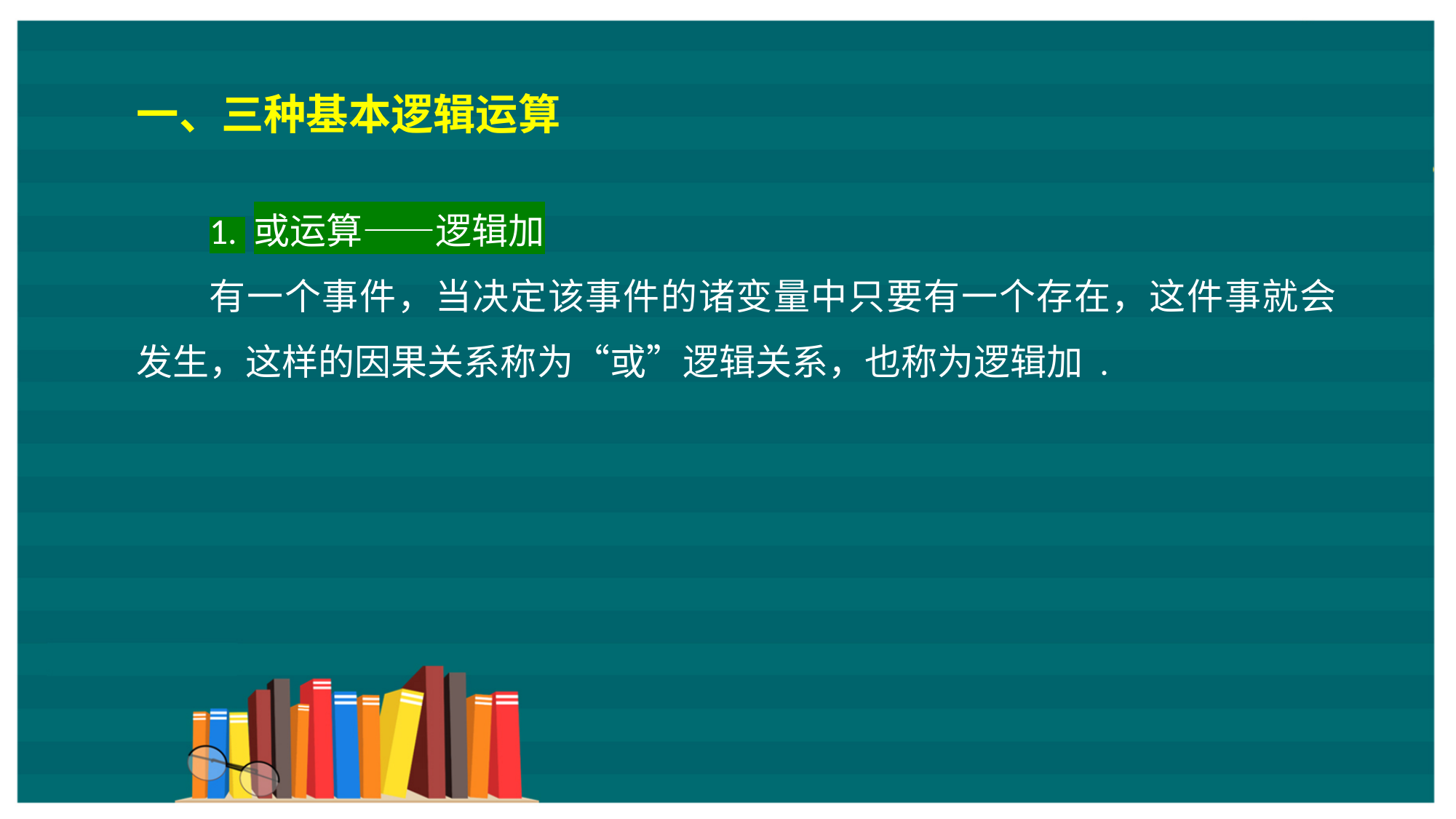

一、三种基本逻辑运算
1. 或运算——逻辑加
有一个事件，当决定该事件的诸变量中只要有一个存在，这件事就会发生，这样的因果关系称为“或”逻辑关系，也称为逻辑加 .